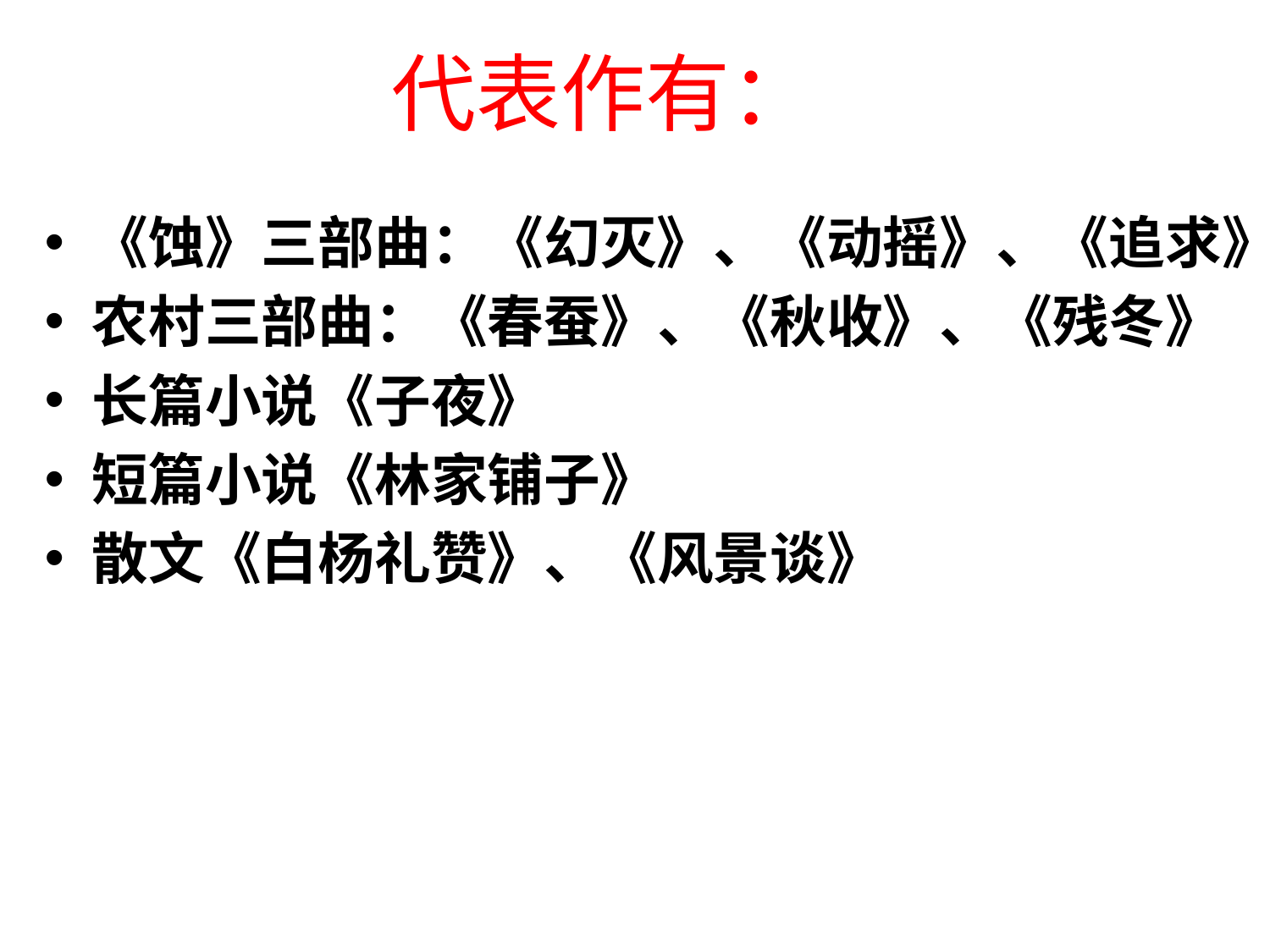

# 代表作有：
《蚀》三部曲：《幻灭》、《动摇》、《追求》
农村三部曲：《春蚕》、《秋收》、《残冬》
长篇小说《子夜》
短篇小说《林家铺子》
散文《白杨礼赞》、《风景谈》